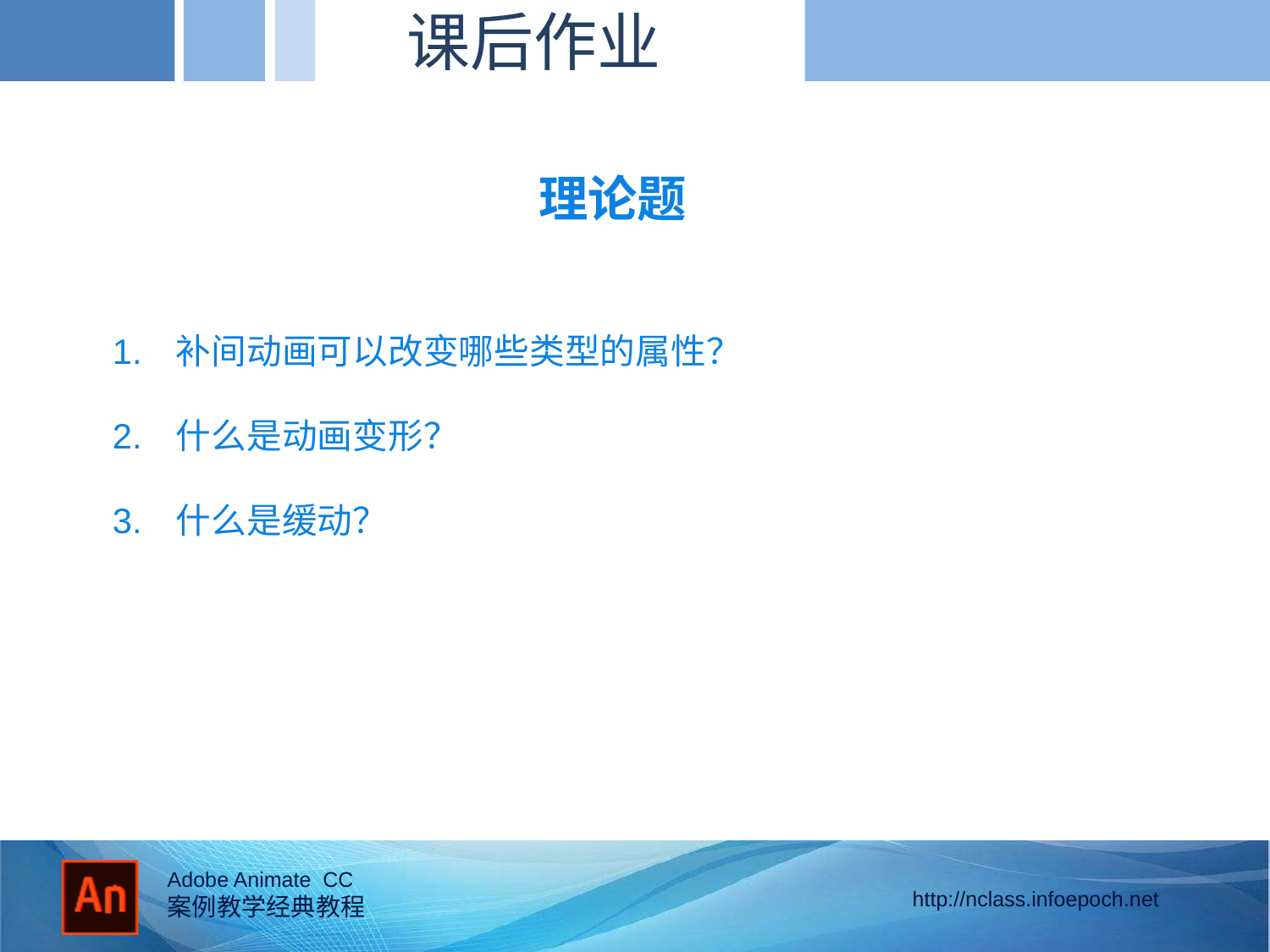

课后作业
的径向
理论题

补间动画可以改变哪些类型的属性？
什么是动画变形？
什么是缓动？